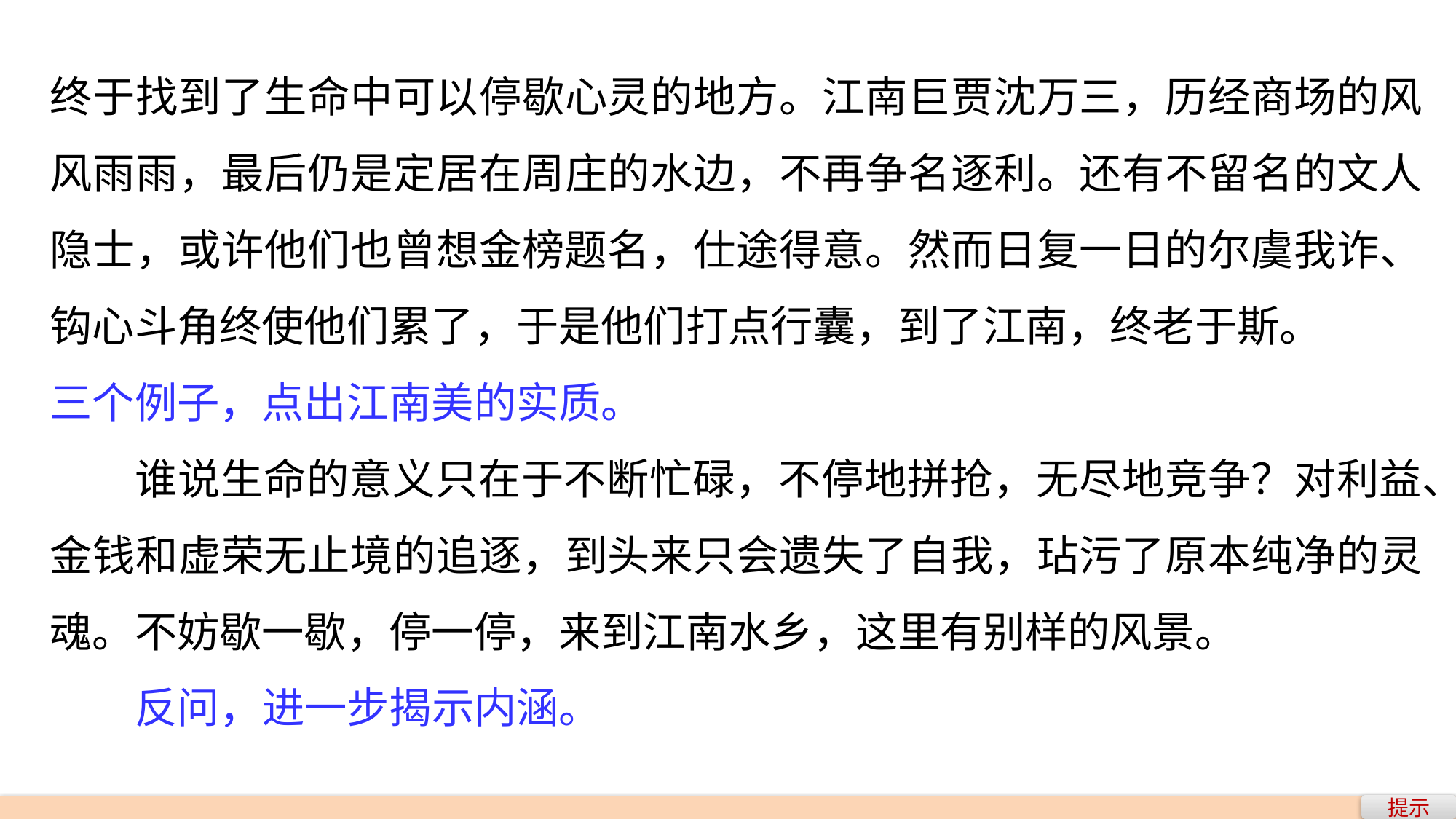

终于找到了生命中可以停歇心灵的地方。江南巨贾沈万三，历经商场的风风雨雨，最后仍是定居在周庄的水边，不再争名逐利。还有不留名的文人隐士，或许他们也曾想金榜题名，仕途得意。然而日复一日的尔虞我诈、钩心斗角终使他们累了，于是他们打点行囊，到了江南，终老于斯。
三个例子，点出江南美的实质。
谁说生命的意义只在于不断忙碌，不停地拼抢，无尽地竞争？对利益、金钱和虚荣无止境的追逐，到头来只会遗失了自我，玷污了原本纯净的灵魂。不妨歇一歇，停一停，来到江南水乡，这里有别样的风景。
反问，进一步揭示内涵。
提示